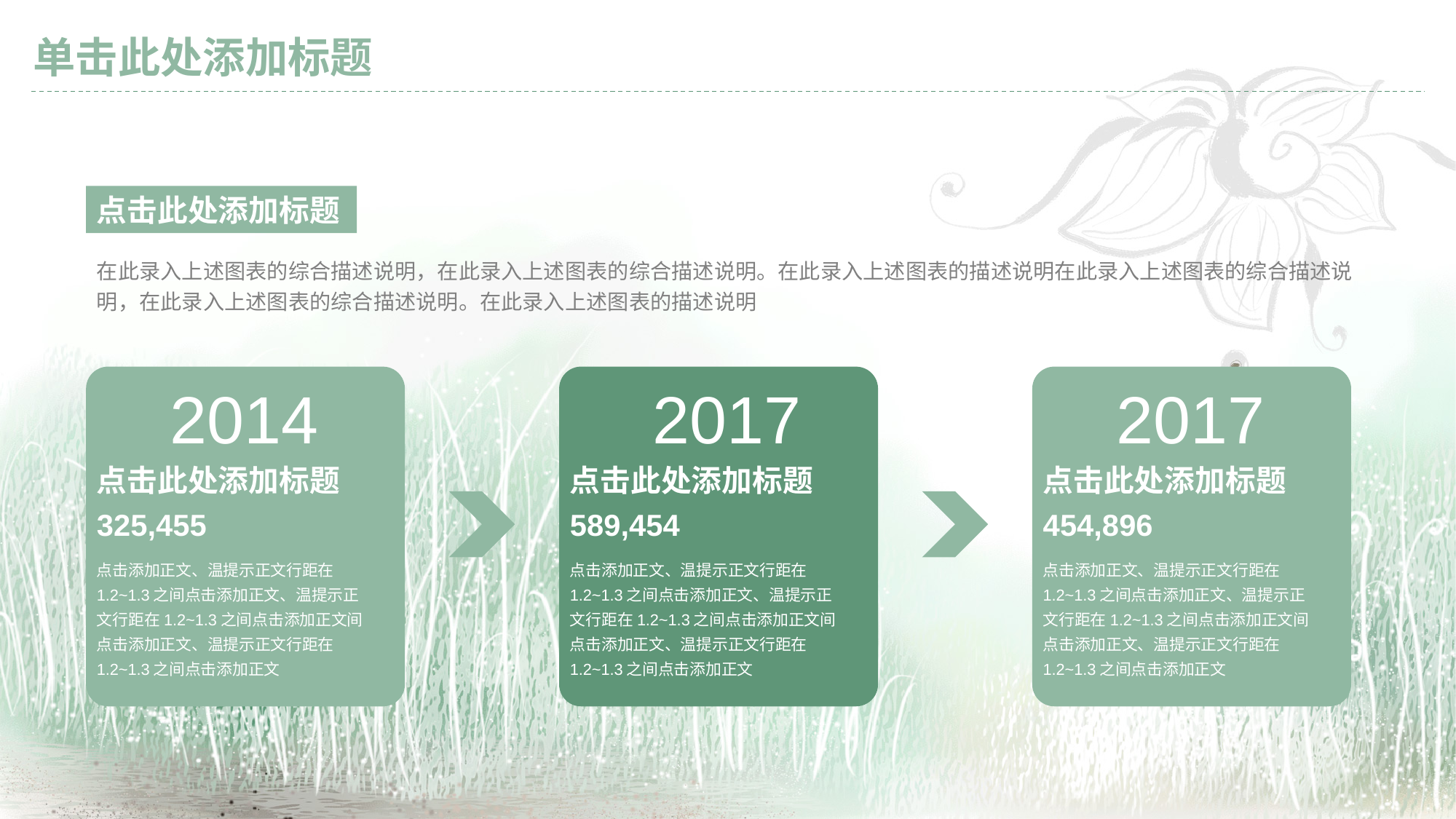

# 单击此处添加标题
点击此处添加标题
在此录入上述图表的综合描述说明，在此录入上述图表的综合描述说明。在此录入上述图表的描述说明在此录入上述图表的综合描述说明，在此录入上述图表的综合描述说明。在此录入上述图表的描述说明

2014
2017
2017
点击此处添加标题
点击此处添加标题
点击此处添加标题

325,455
589,454
454,896
点击添加正文、温提示正文行距在1.2~1.3之间点击添加正文、温提示正文行距在1.2~1.3之间点击添加正文间点击添加正文、温提示正文行距在1.2~1.3之间点击添加正文
点击添加正文、温提示正文行距在1.2~1.3之间点击添加正文、温提示正文行距在1.2~1.3之间点击添加正文间点击添加正文、温提示正文行距在1.2~1.3之间点击添加正文
点击添加正文、温提示正文行距在1.2~1.3之间点击添加正文、温提示正文行距在1.2~1.3之间点击添加正文间点击添加正文、温提示正文行距在1.2~1.3之间点击添加正文